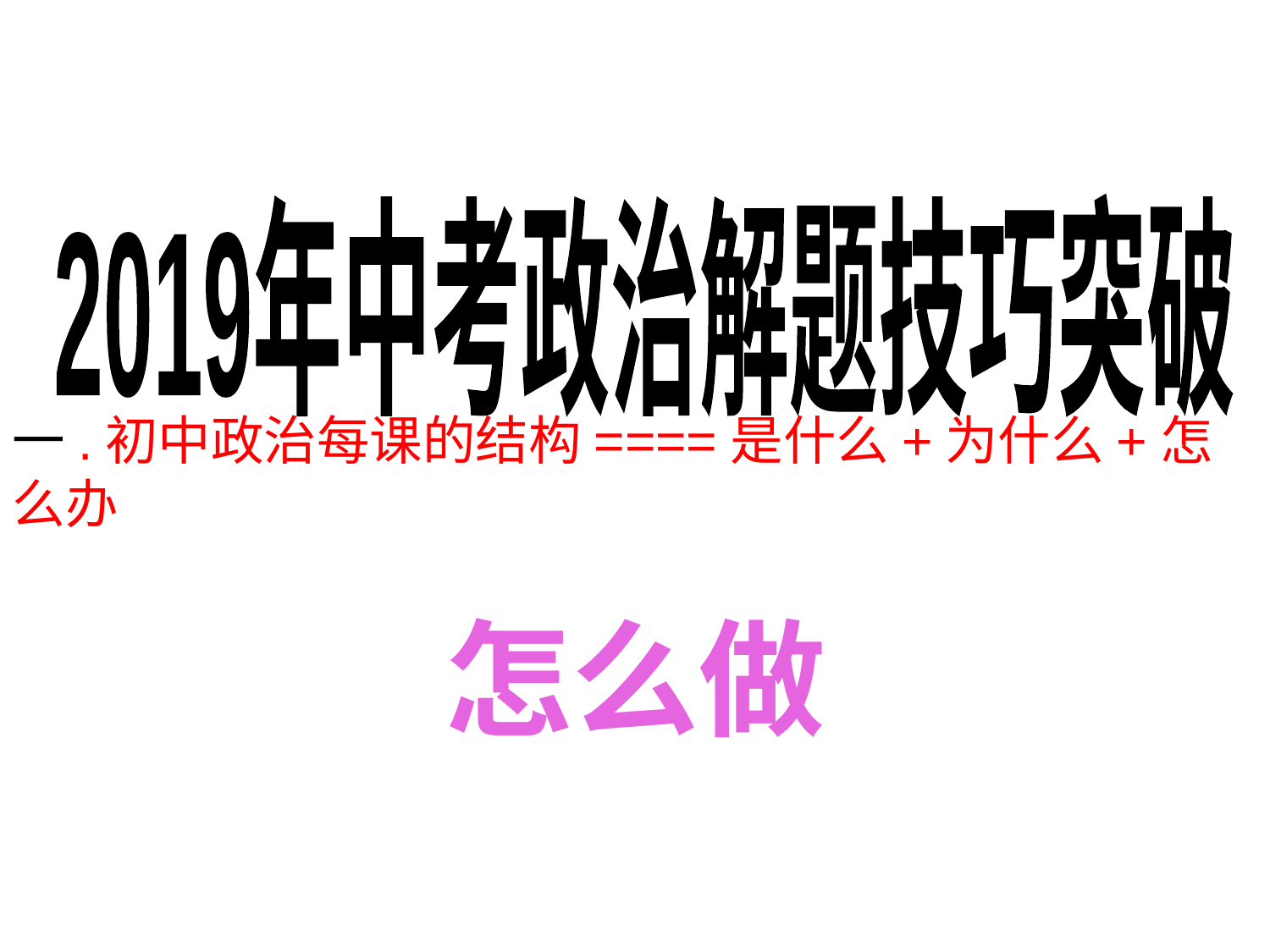

一.初中政治每课的结构====是什么+为什么+怎么办
2019年中考政治解题技巧突破

怎么做